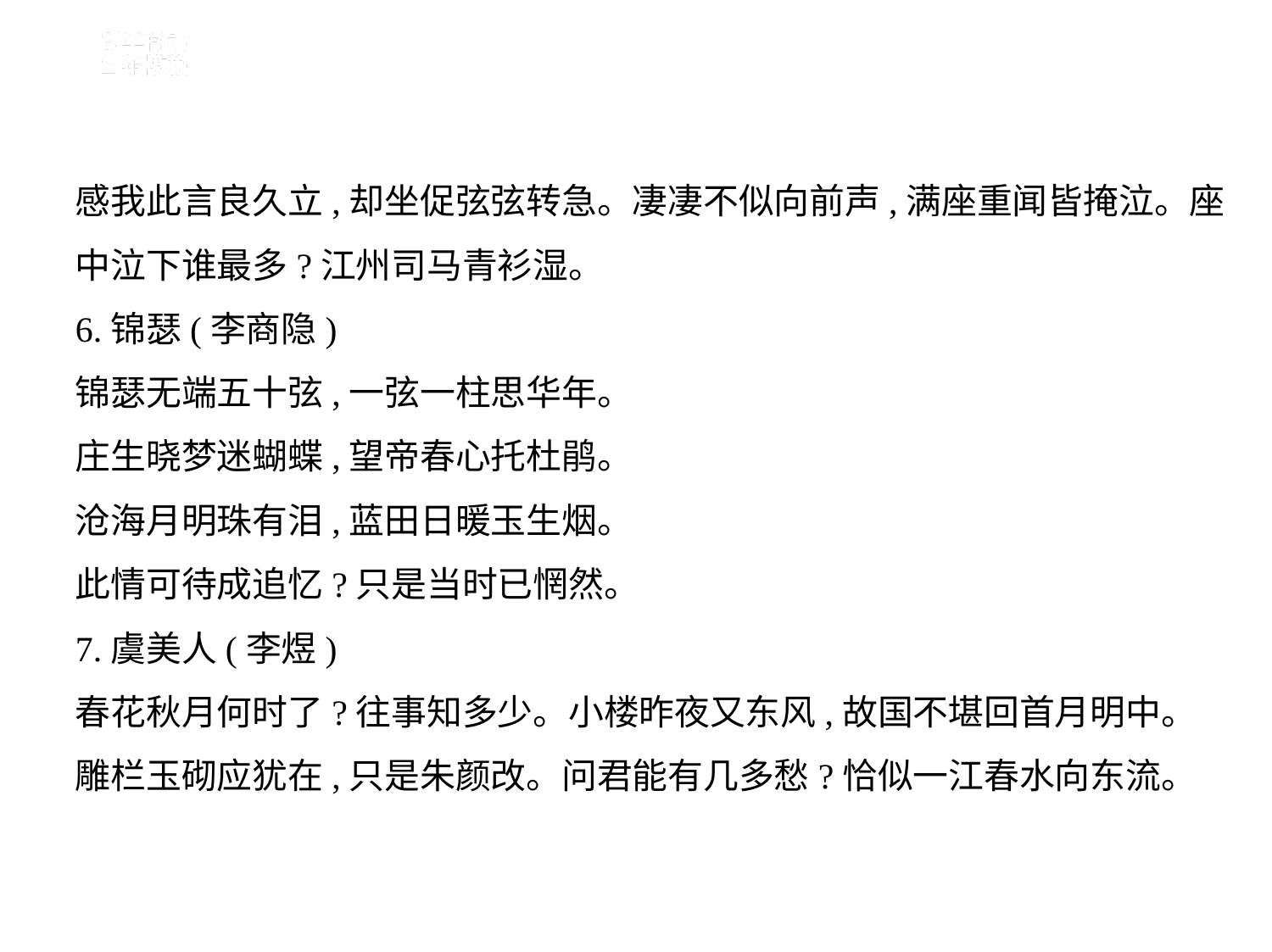

感我此言良久立,却坐促弦弦转急。凄凄不似向前声,满座重闻皆掩泣。座
中泣下谁最多?江州司马青衫湿。
6.锦瑟(李商隐)
锦瑟无端五十弦,一弦一柱思华年。
庄生晓梦迷蝴蝶,望帝春心托杜鹃。
沧海月明珠有泪,蓝田日暖玉生烟。
此情可待成追忆?只是当时已惘然。
7.虞美人(李煜)
春花秋月何时了?往事知多少。小楼昨夜又东风,故国不堪回首月明中。
雕栏玉砌应犹在,只是朱颜改。问君能有几多愁?恰似一江春水向东流。